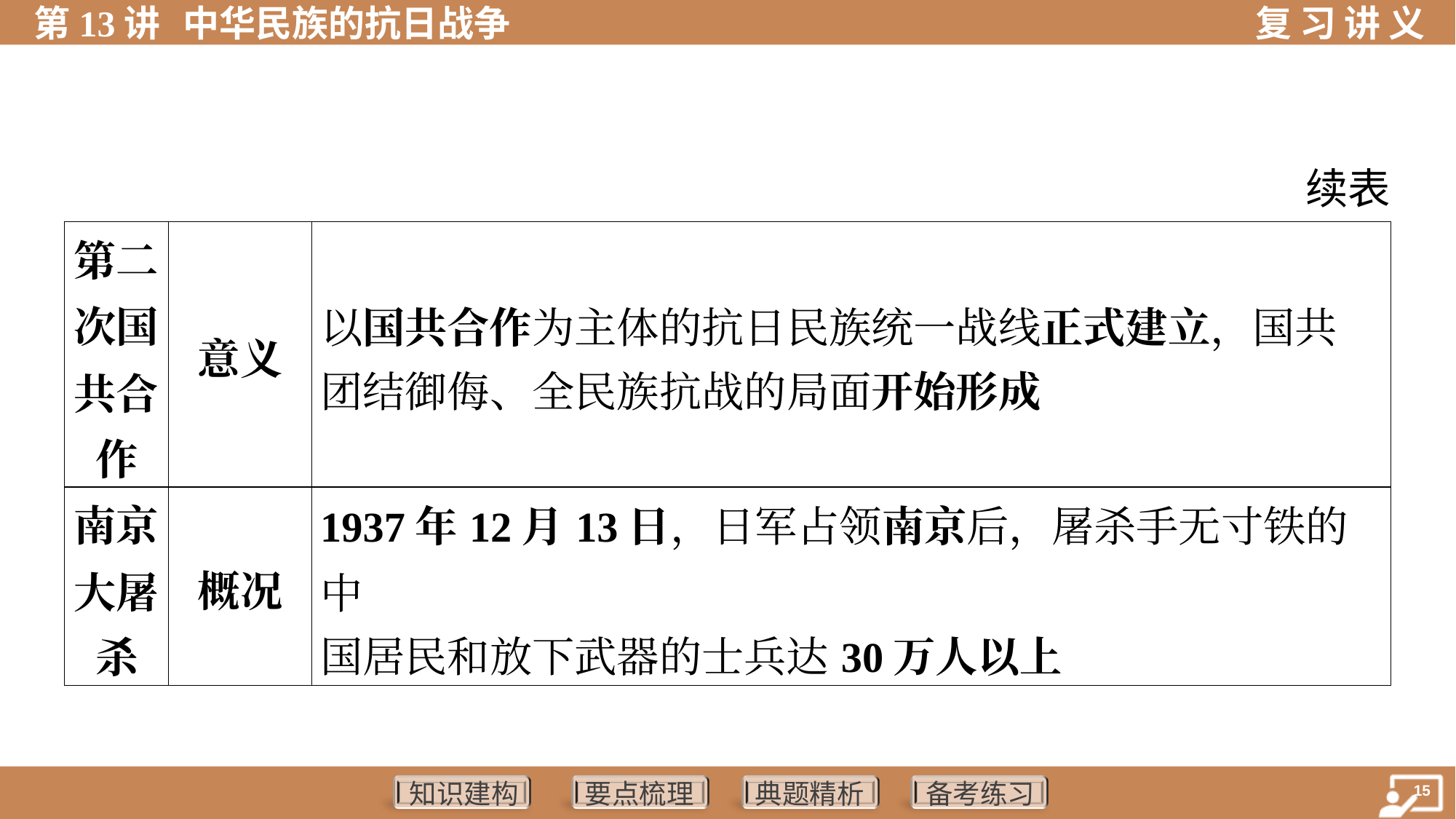

续表
| 第二 次国 共合 作 | 意义 | 以国共合作为主体的抗日民族统一战线正式建立，国共 团结御侮、全民族抗战的局面开始形成 |  |
| --- | --- | --- | --- |
| 南京 大屠 杀 | 概况 | 1937年12月13日，日军占领南京后，屠杀手无寸铁的中 国居民和放下武器的士兵达30万人以上 |  |